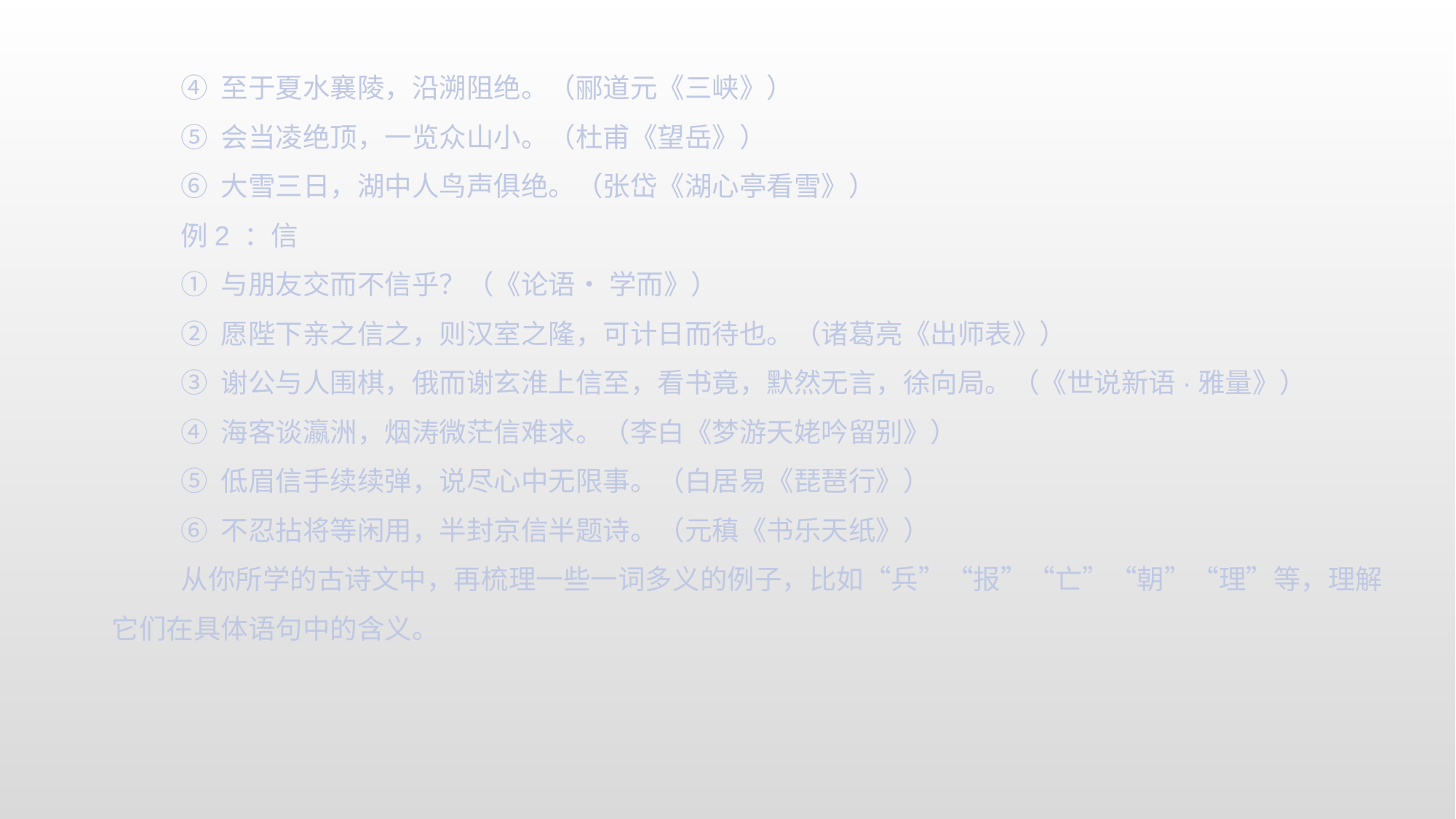

④ 至于夏水襄陵，沿溯阻绝。（郦道元《三峡》）
⑤ 会当凌绝顶，一览众山小。（杜甫《望岳》）
⑥ 大雪三日，湖中人鸟声俱绝。（张岱《湖心亭看雪》）
例2 ：信
① 与朋友交而不信乎？（《论语• 学而》）
② 愿陛下亲之信之，则汉室之隆，可计日而待也。（诸葛亮《出师表》）
③ 谢公与人围棋，俄而谢玄淮上信至，看书竟，默然无言，徐向局。（《世说新语·雅量》）
④ 海客谈瀛洲，烟涛微茫信难求。（李白《梦游天姥吟留别》）
⑤ 低眉信手续续弹，说尽心中无限事。（白居易《琵琶行》）
⑥ 不忍拈将等闲用，半封京信半题诗。（元稹《书乐天纸》）
从你所学的古诗文中，再梳理一些一词多义的例子，比如“兵”“报”“亡”“朝”“理”等，理解它们在具体语句中的含义。